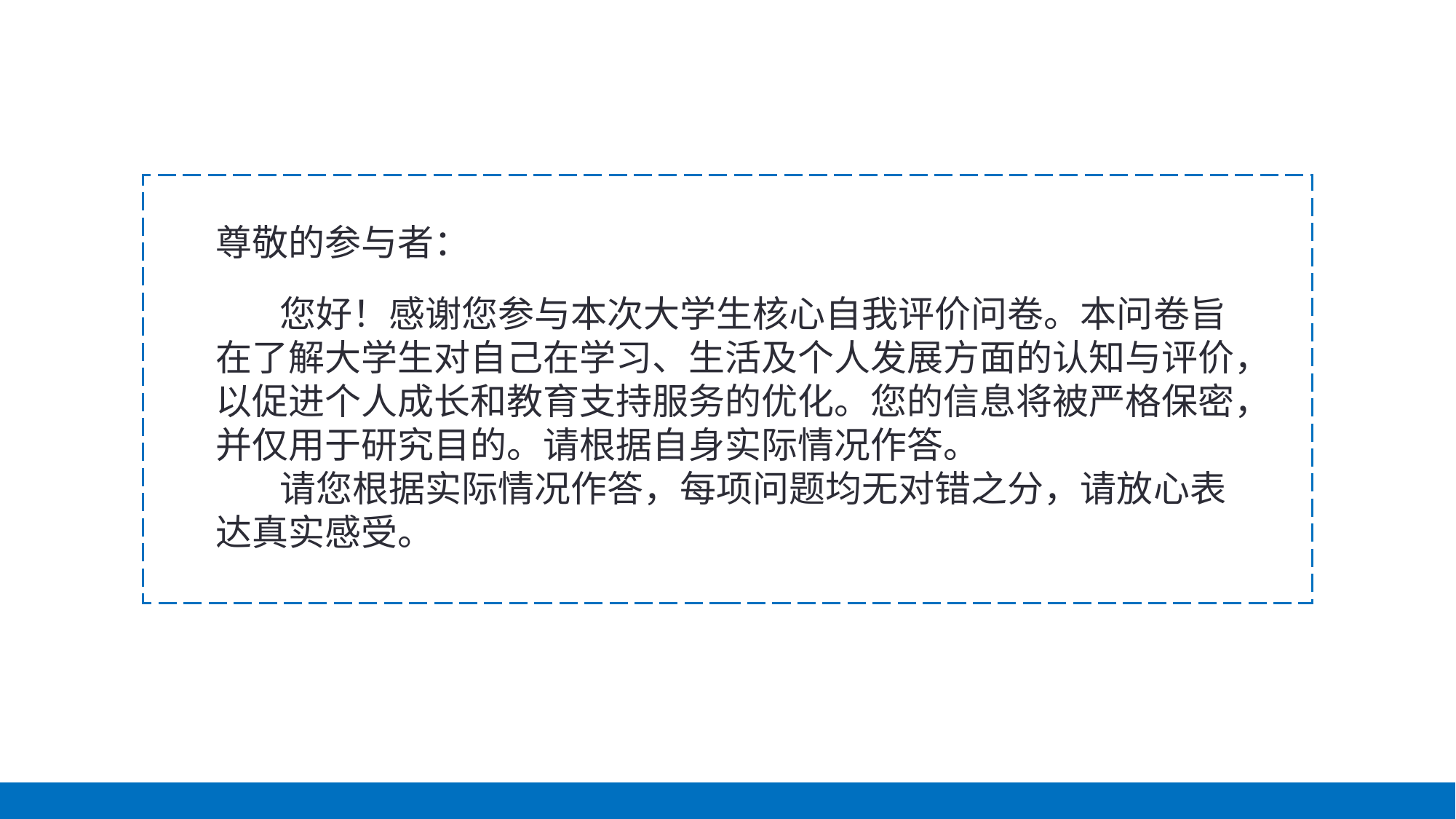

尊敬的参与者：
您好！感谢您参与本次大学生核心自我评价问卷。本问卷旨在了解大学生对自己在学习、生活及个人发展方面的认知与评价，以促进个人成长和教育支持服务的优化。您的信息将被严格保密，并仅用于研究目的。请根据自身实际情况作答。
请您根据实际情况作答，每项问题均无对错之分，请放心表达真实感受。